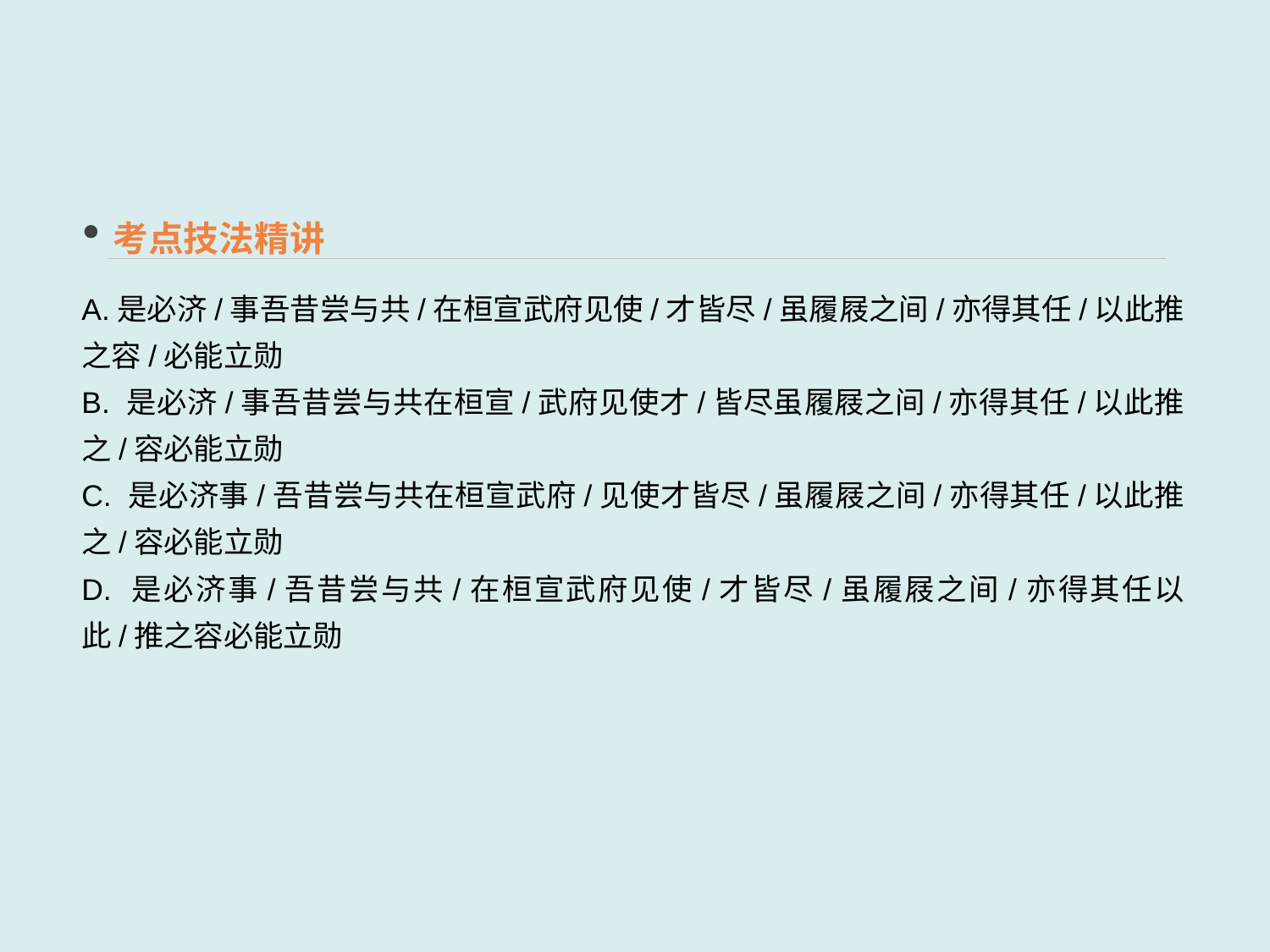

考点技法精讲

A.是必济/事吾昔尝与共/在桓宣武府见使/才皆尽/虽履屐之间/亦得其任/以此推之容/必能立勋
B. 是必济/事吾昔尝与共在桓宣/武府见使才/皆尽虽履屐之间/亦得其任/以此推之/容必能立勋
C. 是必济事/吾昔尝与共在桓宣武府/见使才皆尽/虽履屐之间/亦得其任/以此推之/容必能立勋
D. 是必济事/吾昔尝与共/在桓宣武府见使/才皆尽/虽履屐之间/亦得其任以此/推之容必能立勋